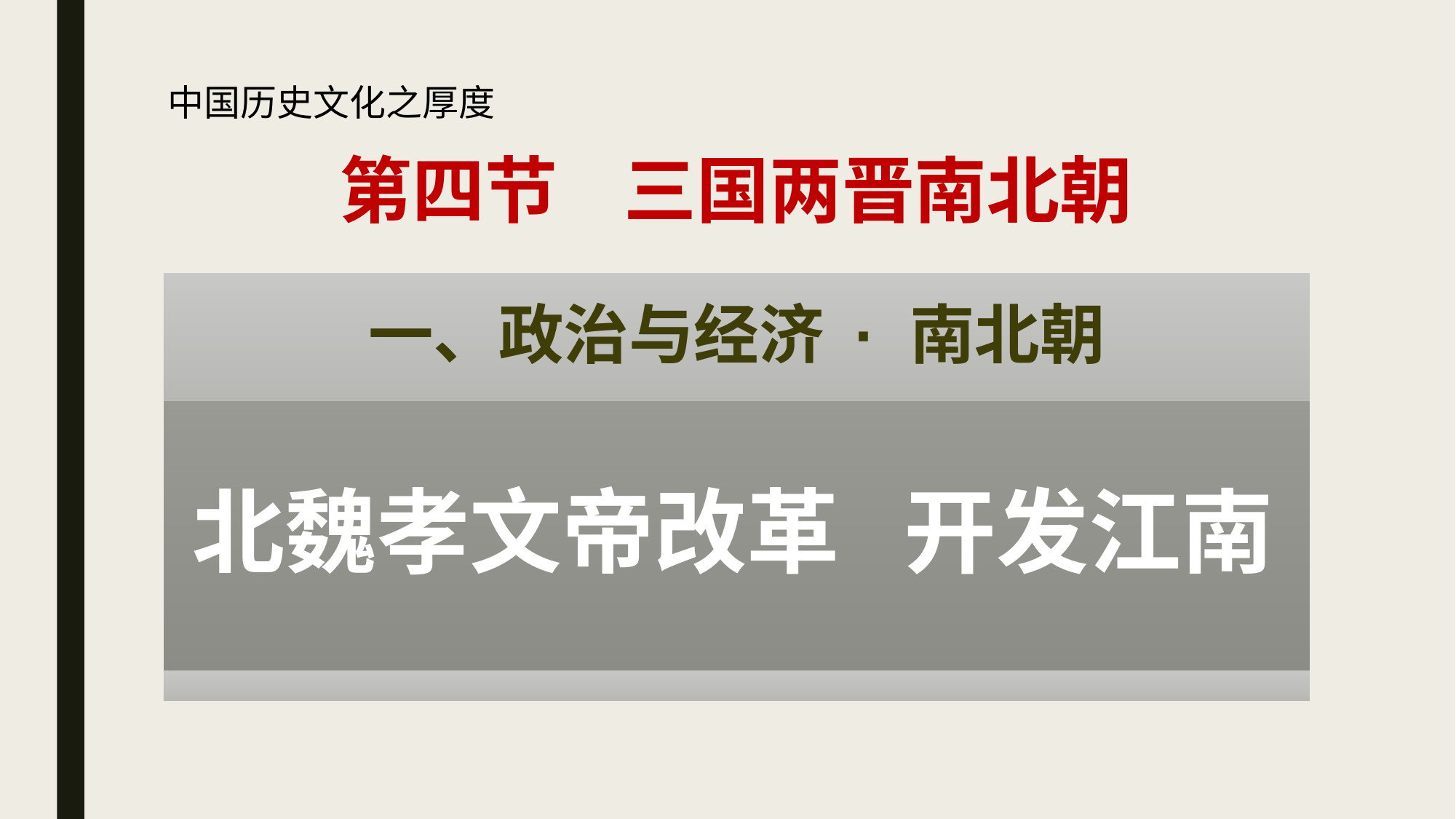

中国历史文化之厚度
# 第四节    三国两晋南北朝
一、政治与经济 · 南北朝
北魏孝文帝改革
开发江南